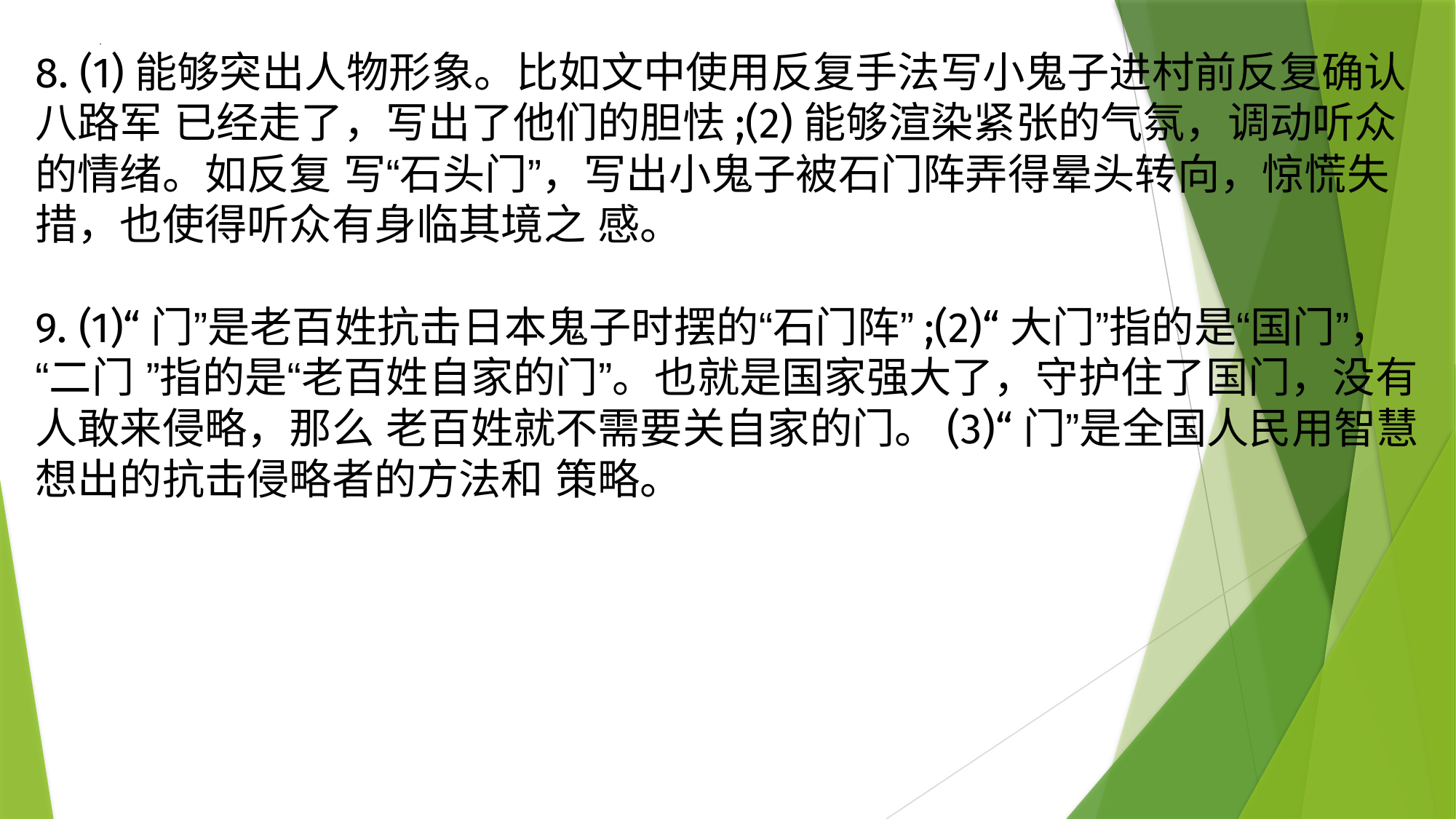

8. (1)能够突出人物形象。比如文中使用反复手法写小鬼子进村前反复确认八路军 已经走了，写出了他们的胆怯;(2)能够渲染紧张的气氛，调动听众的情绪。如反复 写“石头门”，写出小鬼子被石门阵弄得晕头转向，惊慌失措，也使得听众有身临其境之 感。

9. (1)“门”是老百姓抗击日本鬼子时摆的“石门阵”;(2)“大门”指的是“国门”，“二门 ”指的是“老百姓自家的门”。也就是国家强大了，守护住了国门，没有人敢来侵略，那么 老百姓就不需要关自家的门。(3)“门”是全国人民用智慧想出的抗击侵略者的方法和 策略。